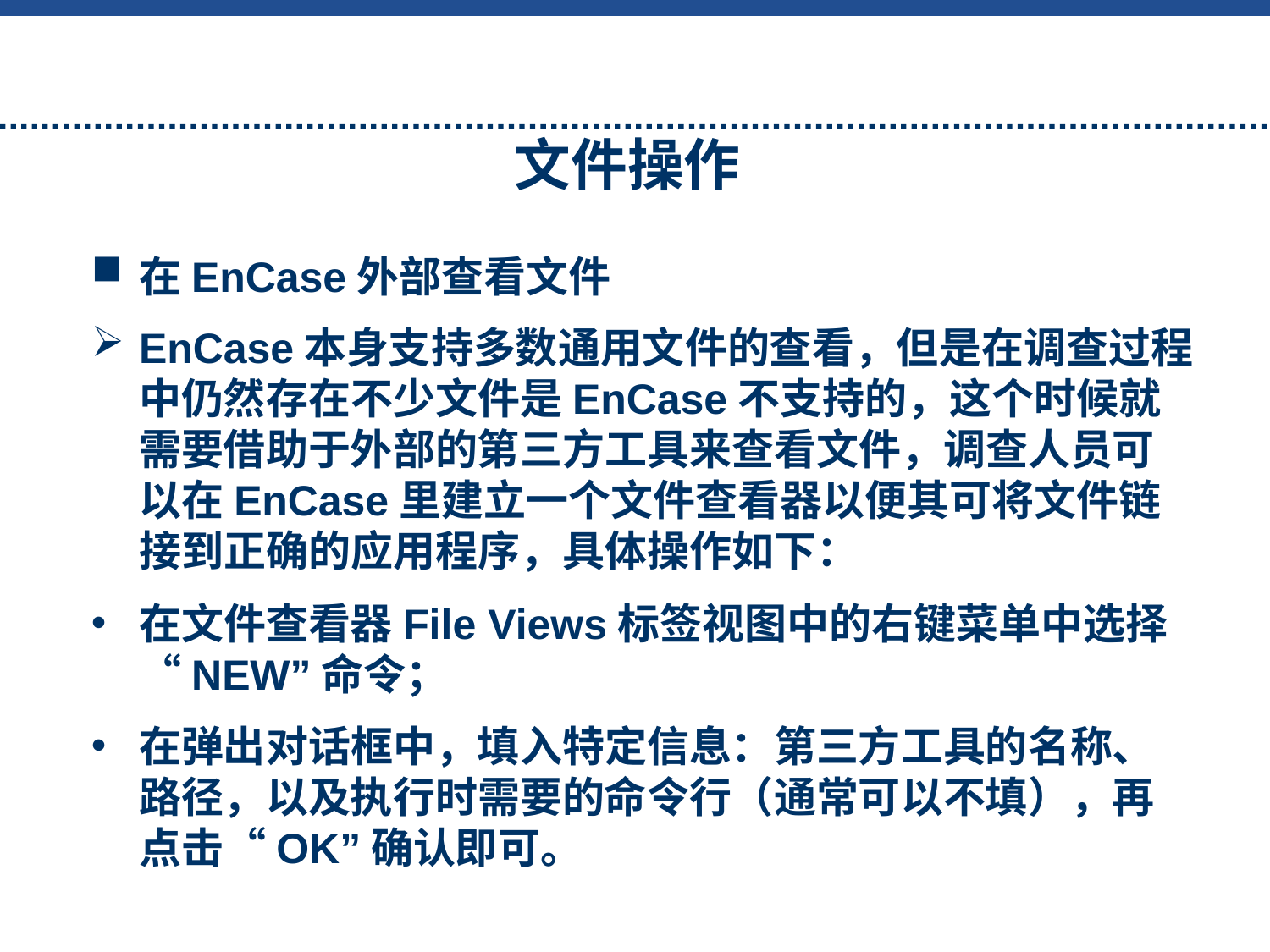

文件操作
在EnCase外部查看文件
EnCase本身支持多数通用文件的查看，但是在调查过程中仍然存在不少文件是EnCase不支持的，这个时候就需要借助于外部的第三方工具来查看文件，调查人员可以在EnCase里建立一个文件查看器以便其可将文件链接到正确的应用程序，具体操作如下：
在文件查看器File Views标签视图中的右键菜单中选择“NEW”命令；
在弹出对话框中，填入特定信息：第三方工具的名称、路径，以及执行时需要的命令行（通常可以不填），再点击“OK”确认即可。